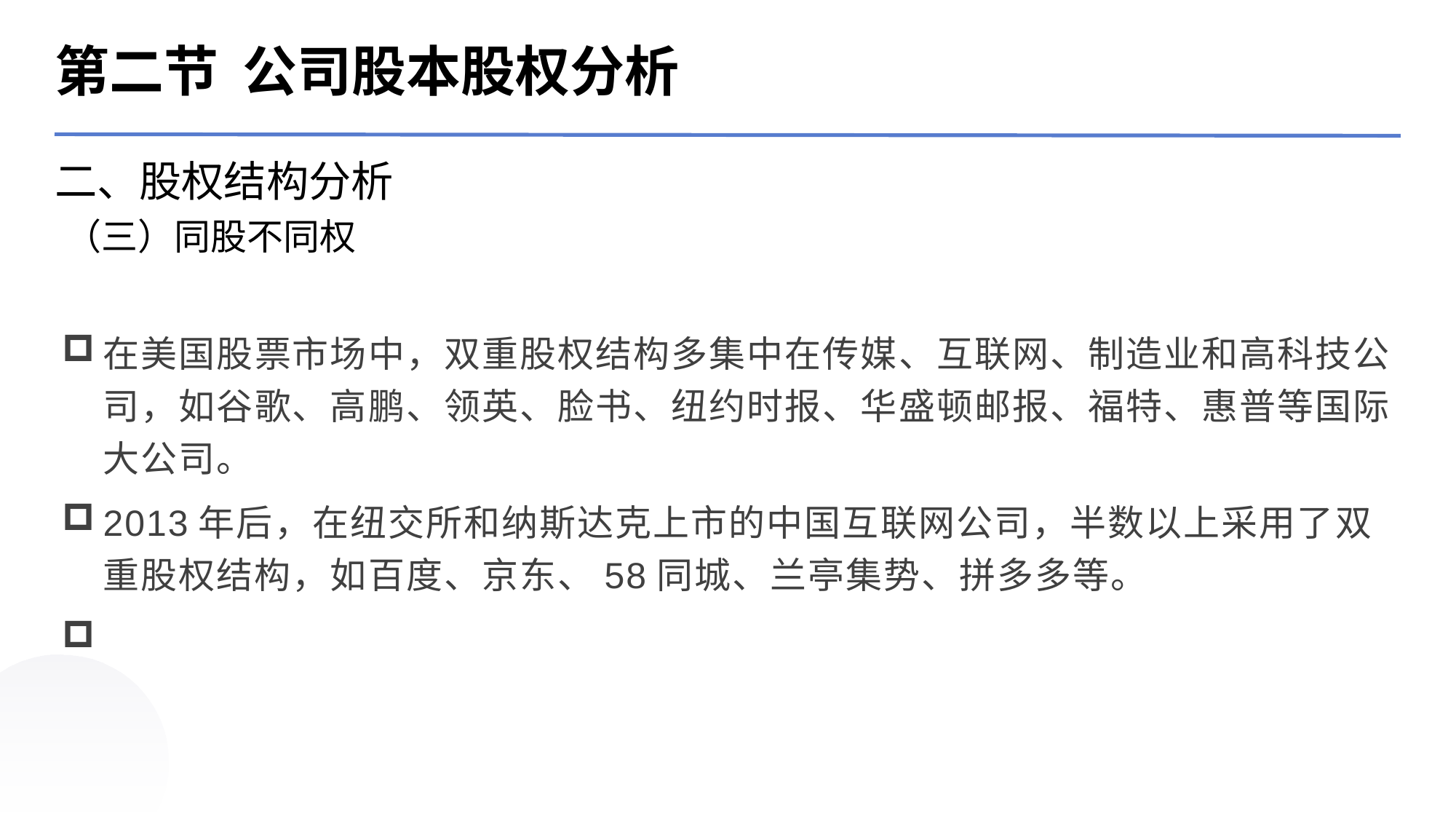

第二节  公司股本股权分析
二、股权结构分析

（三）同股不同权
在美国股票市场中，双重股权结构多集中在传媒、互联网、制造业和高科技公司，如谷歌、高鹏、领英、脸书、纽约时报、华盛顿邮报、福特、惠普等国际大公司。
2013年后，在纽交所和纳斯达克上市的中国互联网公司，半数以上采用了双重股权结构，如百度、京东、58同城、兰亭集势、拼多多等。

29